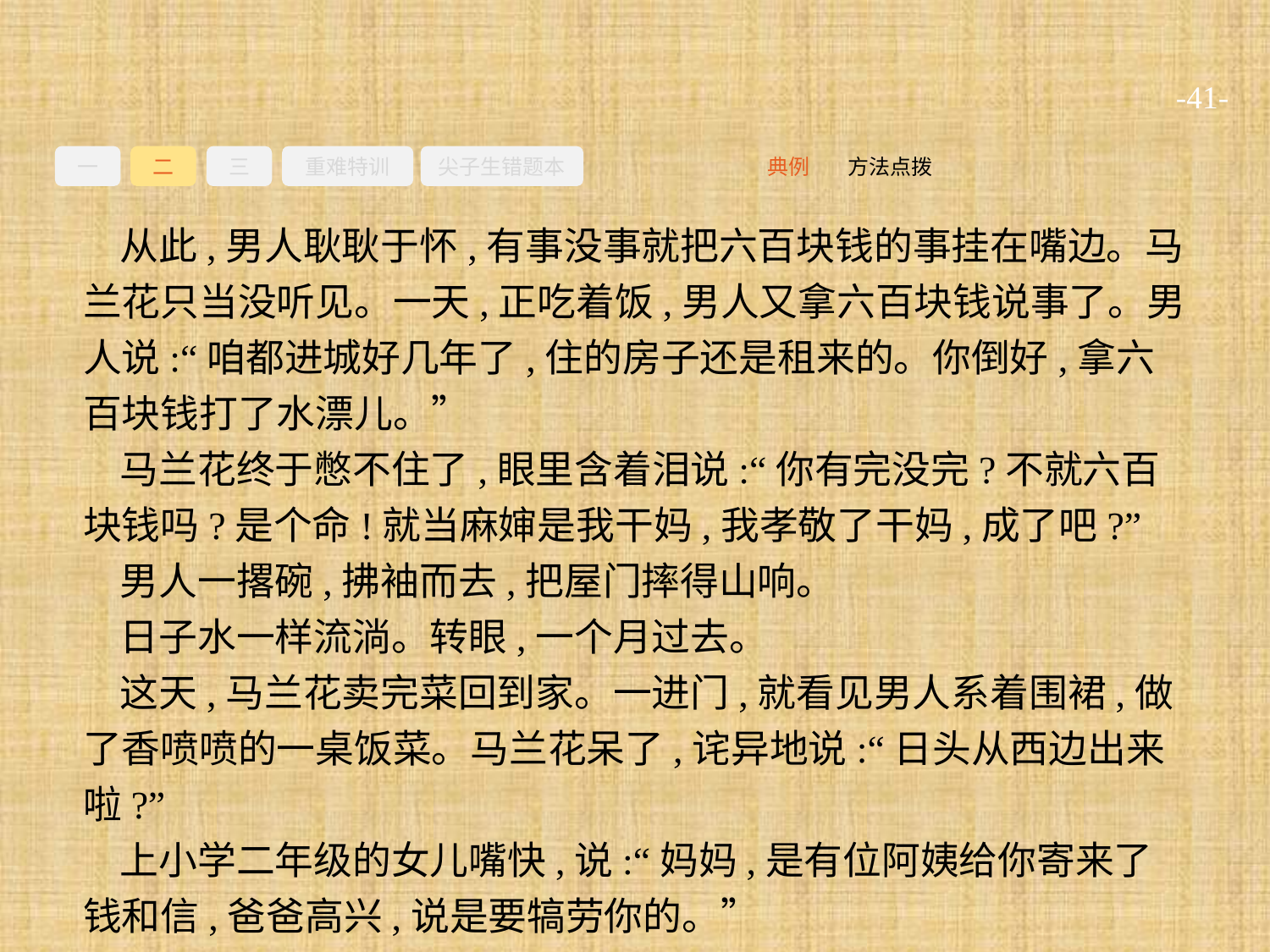

-41-
一
二
三
重难特训
尖子生错题本
方法点拨
典例
从此,男人耿耿于怀,有事没事就把六百块钱的事挂在嘴边。马兰花只当没听见。一天,正吃着饭,男人又拿六百块钱说事了。男人说:“咱都进城好几年了,住的房子还是租来的。你倒好,拿六百块钱打了水漂儿。”
马兰花终于憋不住了,眼里含着泪说:“你有完没完?不就六百块钱吗?是个命!就当麻婶是我干妈,我孝敬了干妈,成了吧?”
男人一撂碗,拂袖而去,把屋门摔得山响。
日子水一样流淌。转眼,一个月过去。
这天,马兰花卖完菜回到家。一进门,就看见男人系着围裙,做了香喷喷的一桌饭菜。马兰花呆了,诧异地说:“日头从西边出来啦?”
上小学二年级的女儿嘴快,说:“妈妈,是有位阿姨给你寄来了钱和信,爸爸高兴,说是要犒劳你的。”